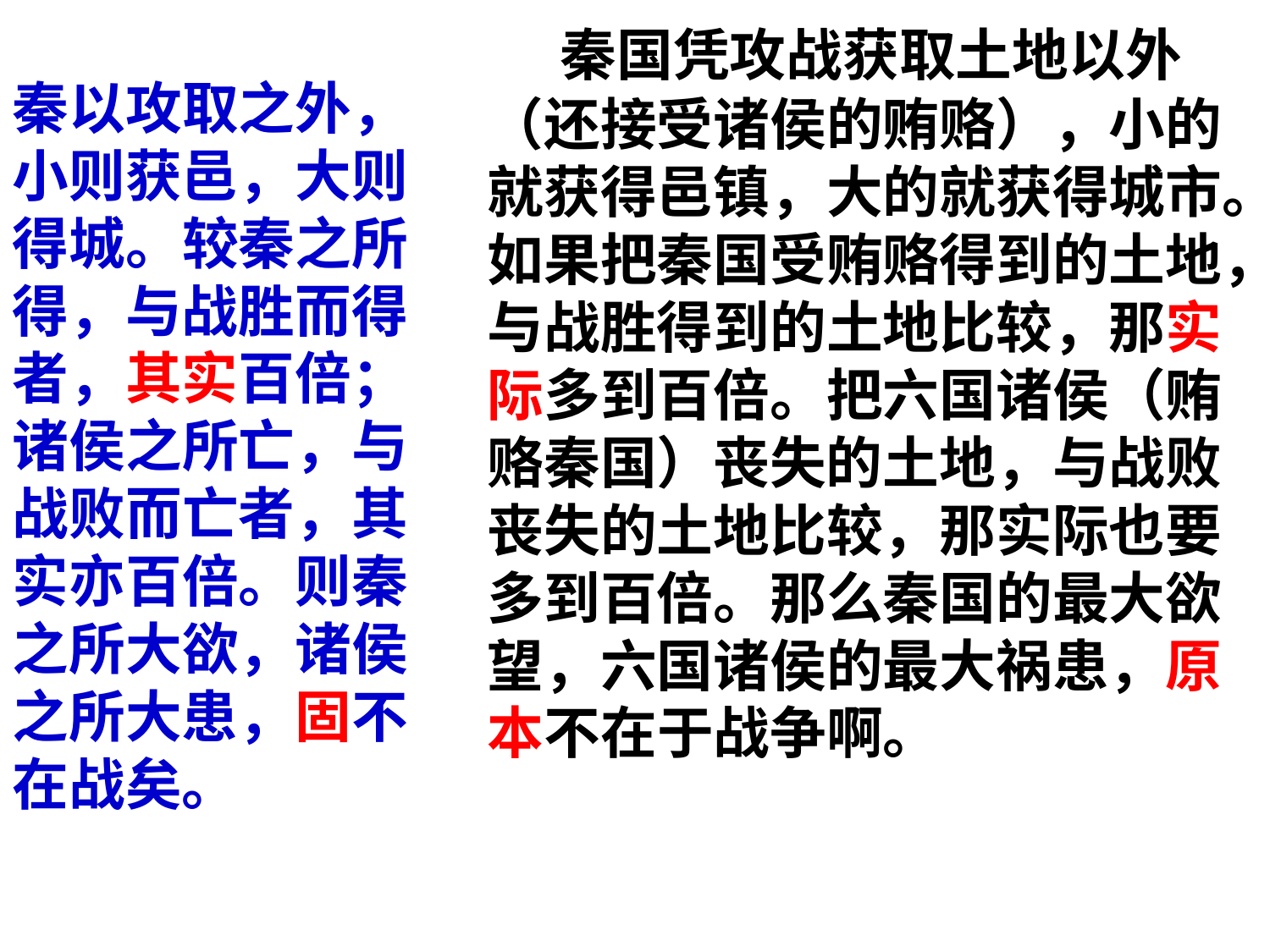

秦国凭攻战获取土地以外（还接受诸侯的贿赂），小的就获得邑镇，大的就获得城市。如果把秦国受贿赂得到的土地，与战胜得到的土地比较，那实际多到百倍。把六国诸侯（贿赂秦国）丧失的土地，与战败丧失的土地比较，那实际也要多到百倍。那么秦国的最大欲望，六国诸侯的最大祸患，原本不在于战争啊。
秦以攻取之外，小则获邑，大则得城。较秦之所得，与战胜而得者，其实百倍；诸侯之所亡，与战败而亡者，其实亦百倍。则秦之所大欲，诸侯之所大患，固不在战矣。